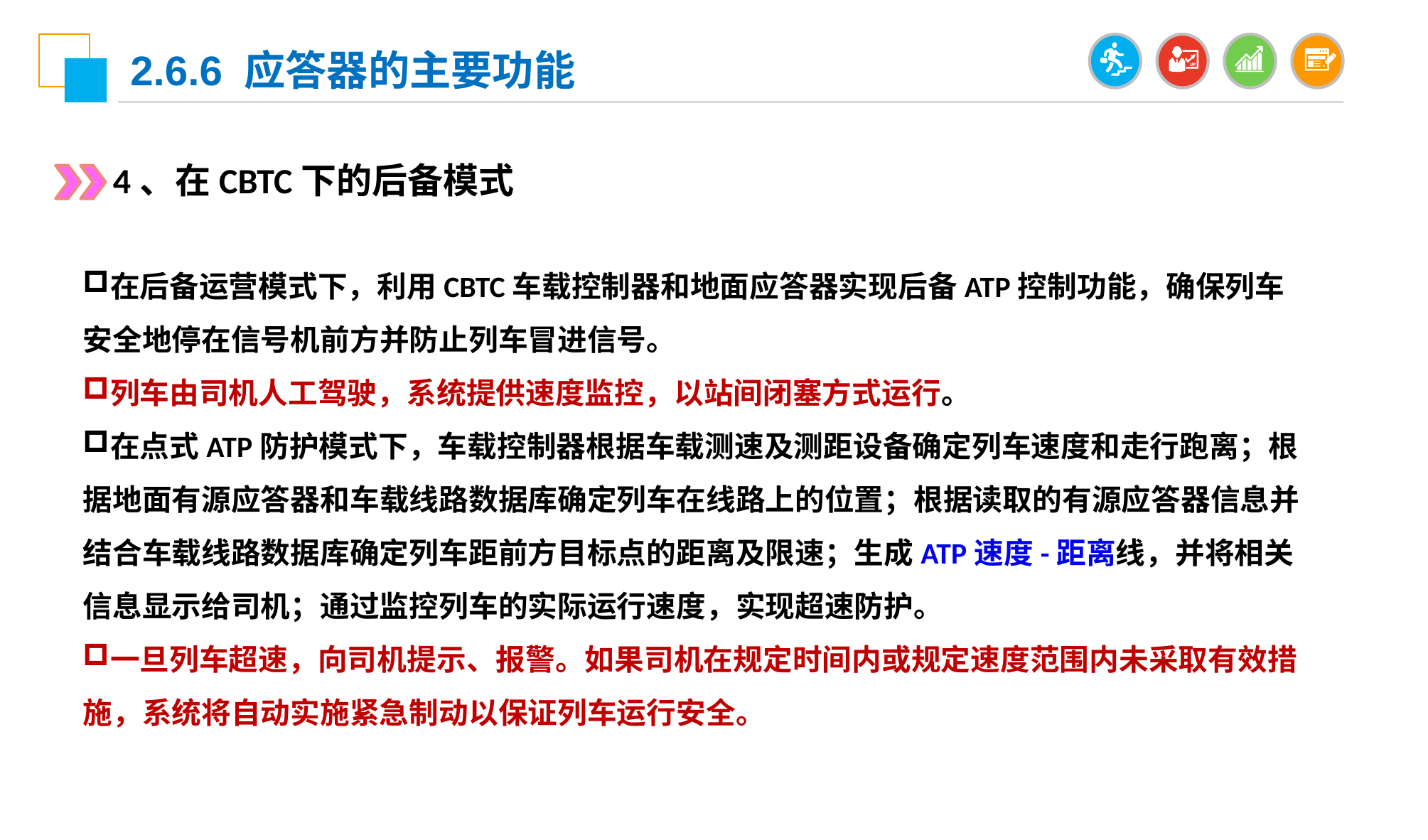

2.6.6 应答器的主要功能
4、在CBTC下的后备模式

在后备运营模式下，利用CBTC车载控制器和地面应答器实现后备ATP控制功能，确保列车安全地停在信号机前方并防止列车冒进信号。
列车由司机人工驾驶，系统提供速度监控，以站间闭塞方式运行。
在点式ATP防护模式下，车载控制器根据车载测速及测距设备确定列车速度和走行跑离；根据地面有源应答器和车载线路数据库确定列车在线路上的位置；根据读取的有源应答器信息并结合车载线路数据库确定列车距前方目标点的距离及限速；生成ATP速度-距离线，并将相关信息显示给司机；通过监控列车的实际运行速度，实现超速防护。
一旦列车超速，向司机提示、报警。如果司机在规定时间内或规定速度范围内未采取有效措施，系统将自动实施紧急制动以保证列车运行安全。